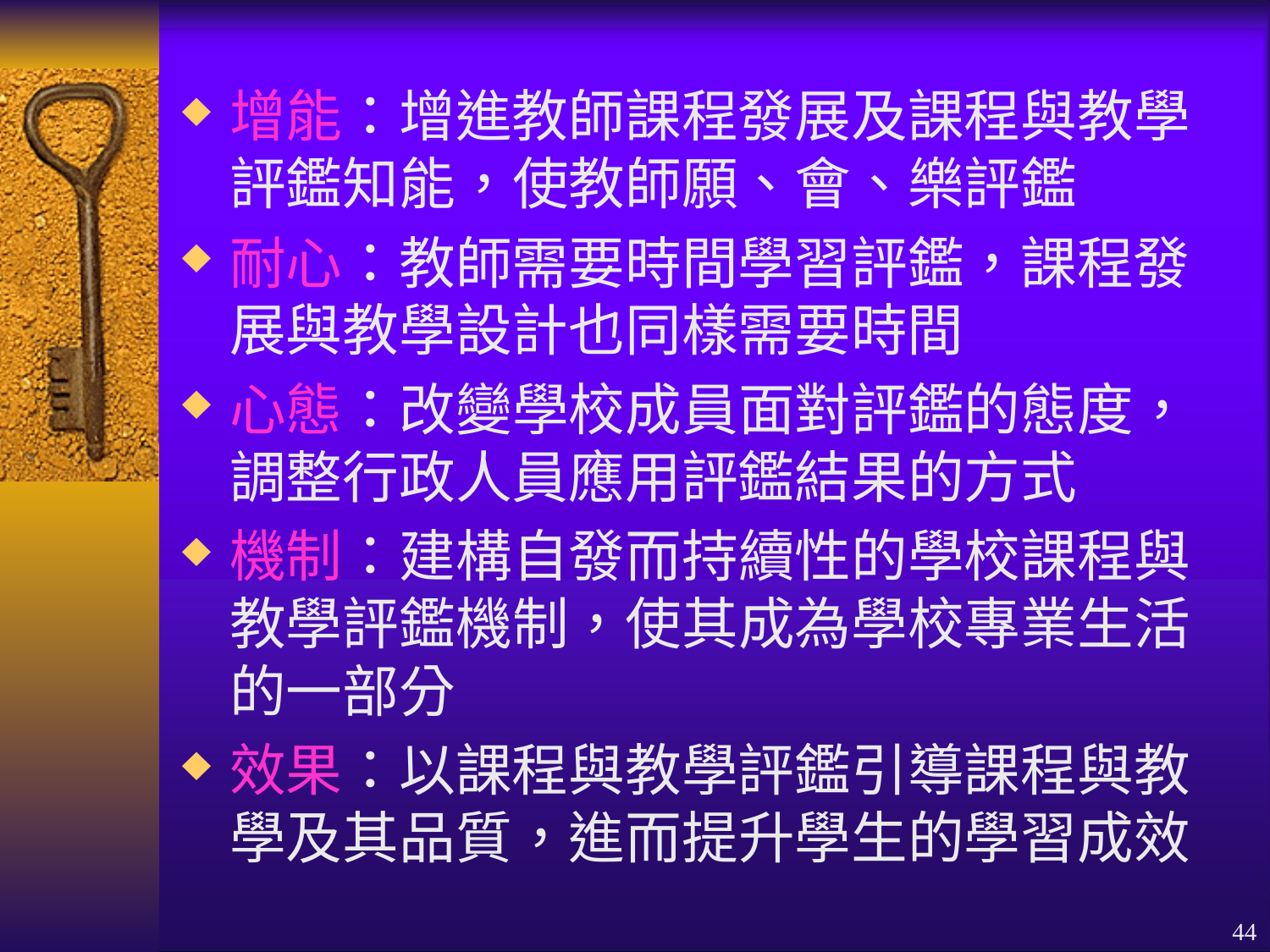

增能：增進教師課程發展及課程與教學評鑑知能，使教師願、會、樂評鑑
耐心：教師需要時間學習評鑑，課程發展與教學設計也同樣需要時間
心態：改變學校成員面對評鑑的態度，調整行政人員應用評鑑結果的方式
機制：建構自發而持續性的學校課程與教學評鑑機制，使其成為學校專業生活的一部分
效果：以課程與教學評鑑引導課程與教學及其品質，進而提升學生的學習成效
44